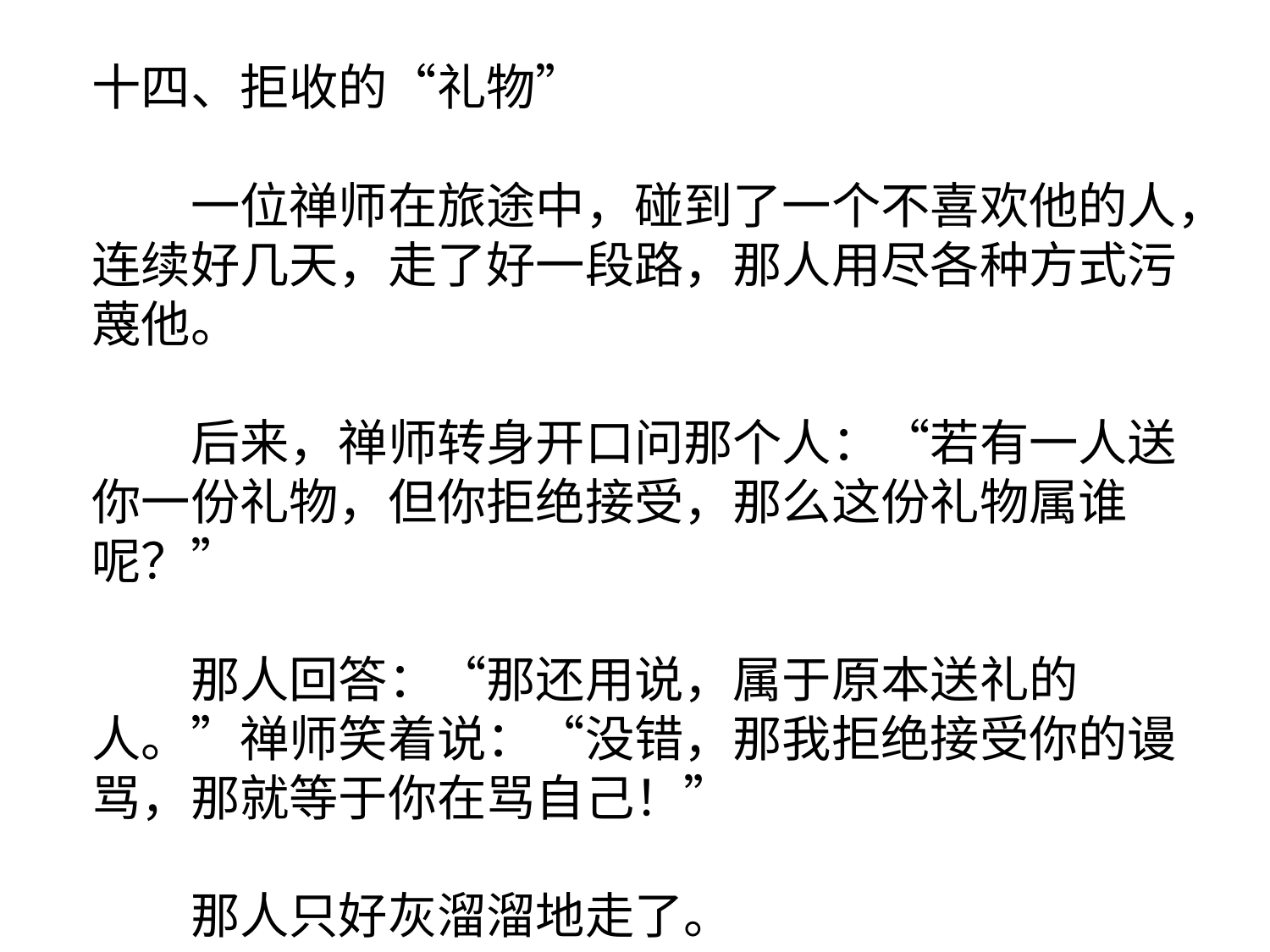

十四、拒收的“礼物”
　　一位禅师在旅途中，碰到了一个不喜欢他的人，连续好几天，走了好一段路，那人用尽各种方式污蔑他。
　　后来，禅师转身开口问那个人：“若有一人送你一份礼物，但你拒绝接受，那么这份礼物属谁呢？”
　　那人回答：“那还用说，属于原本送礼的人。”禅师笑着说：“没错，那我拒绝接受你的谩骂，那就等于你在骂自己！”
　　那人只好灰溜溜地走了。